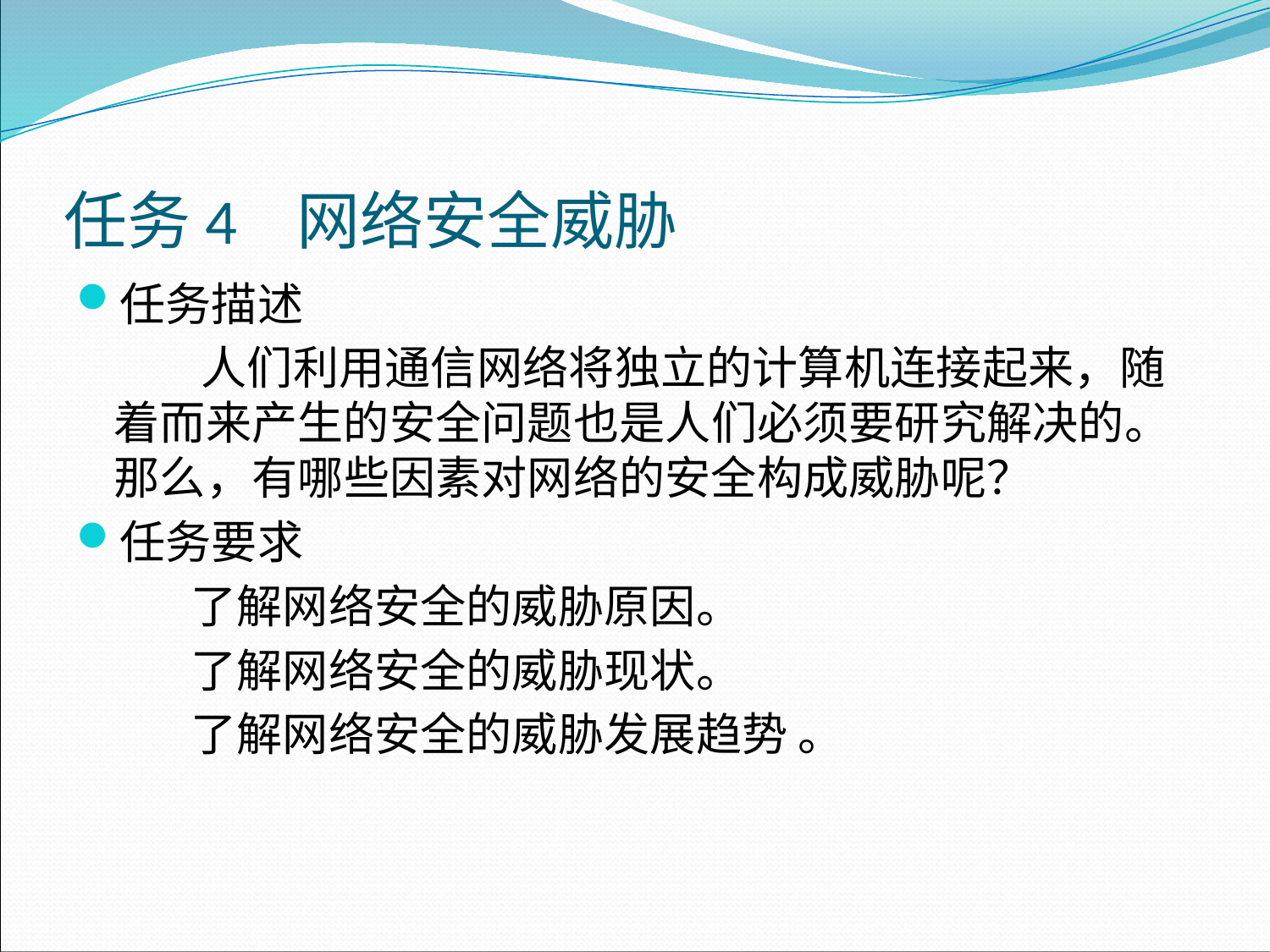

任务4   网络安全威胁
任务描述
           人们利用通信网络将独立的计算机连接起来，随着而来产生的安全问题也是人们必须要研究解决的。那么，有哪些因素对网络的安全构成威胁呢？
任务要求
          了解网络安全的威胁原因。
          了解网络安全的威胁现状。
          了解网络安全的威胁发展趋势 。